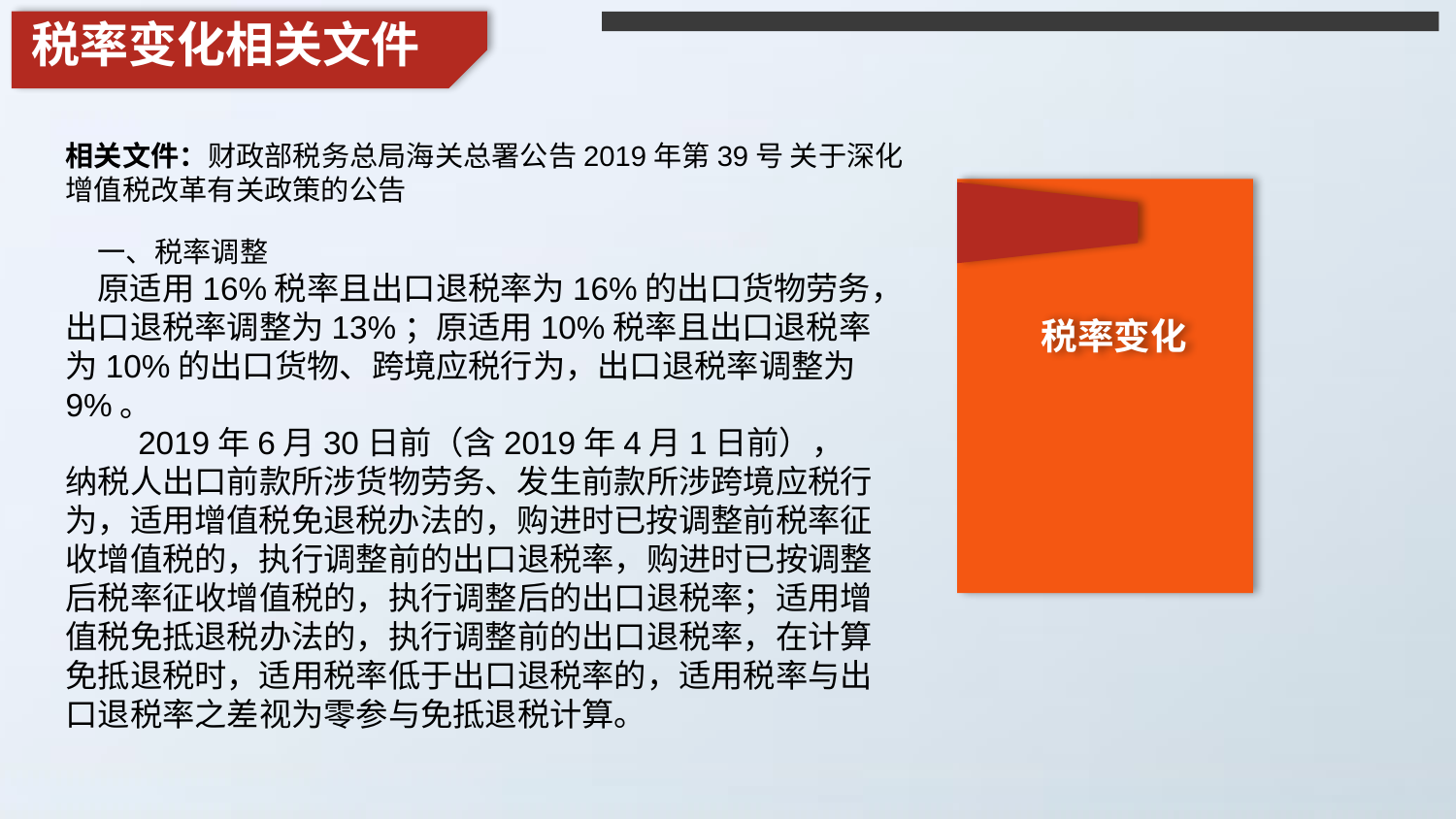

税率变化相关文件

相关文件：财政部税务总局海关总署公告2019年第39号 关于深化增值税改革有关政策的公告

    一、税率调整
    原适用16%税率且出口退税率为16%的出口货物劳务，出口退税率调整为13%；原适用10%税率且出口退税率为10%的出口货物、跨境应税行为，出口退税率调整为9%。
　　2019年6月30日前（含2019年4月1日前），纳税人出口前款所涉货物劳务、发生前款所涉跨境应税行为，适用增值税免退税办法的，购进时已按调整前税率征收增值税的，执行调整前的出口退税率，购进时已按调整后税率征收增值税的，执行调整后的出口退税率；适用增值税免抵退税办法的，执行调整前的出口退税率，在计算免抵退税时，适用税率低于出口退税率的，适用税率与出口退税率之差视为零参与免抵退税计算。
税率变化